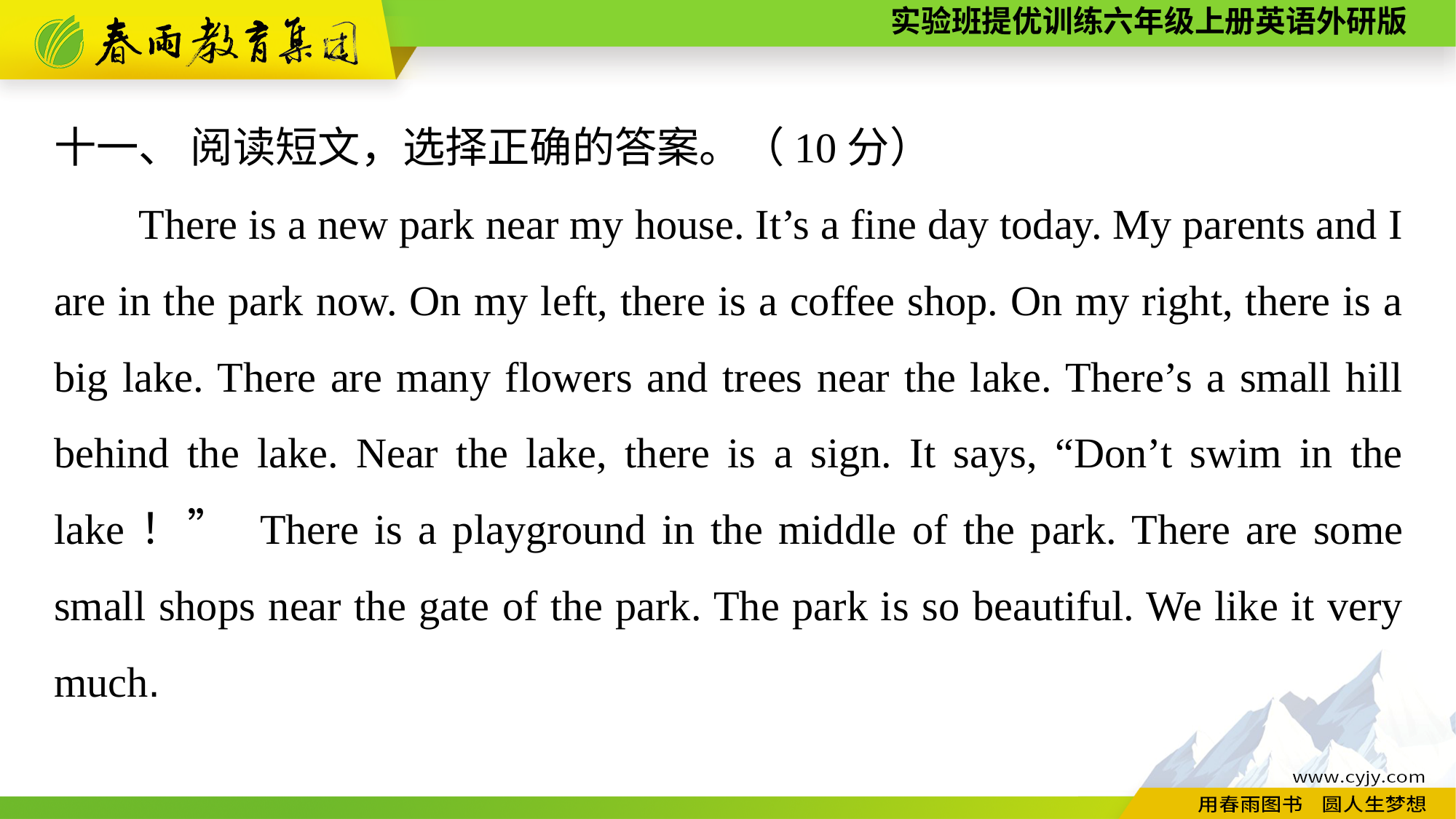

十一、 阅读短文，选择正确的答案。（10分）
There is a new park near my house. It’s a fine day today. My parents and I are in the park now. On my left, there is a coffee shop. On my right, there is a big lake. There are many flowers and trees near the lake. There’s a small hill behind the lake. Near the lake, there is a sign. It says, “Don’t swim in the lake！” There is a playground in the middle of the park. There are some small shops near the gate of the park. The park is so beautiful. We like it very much.